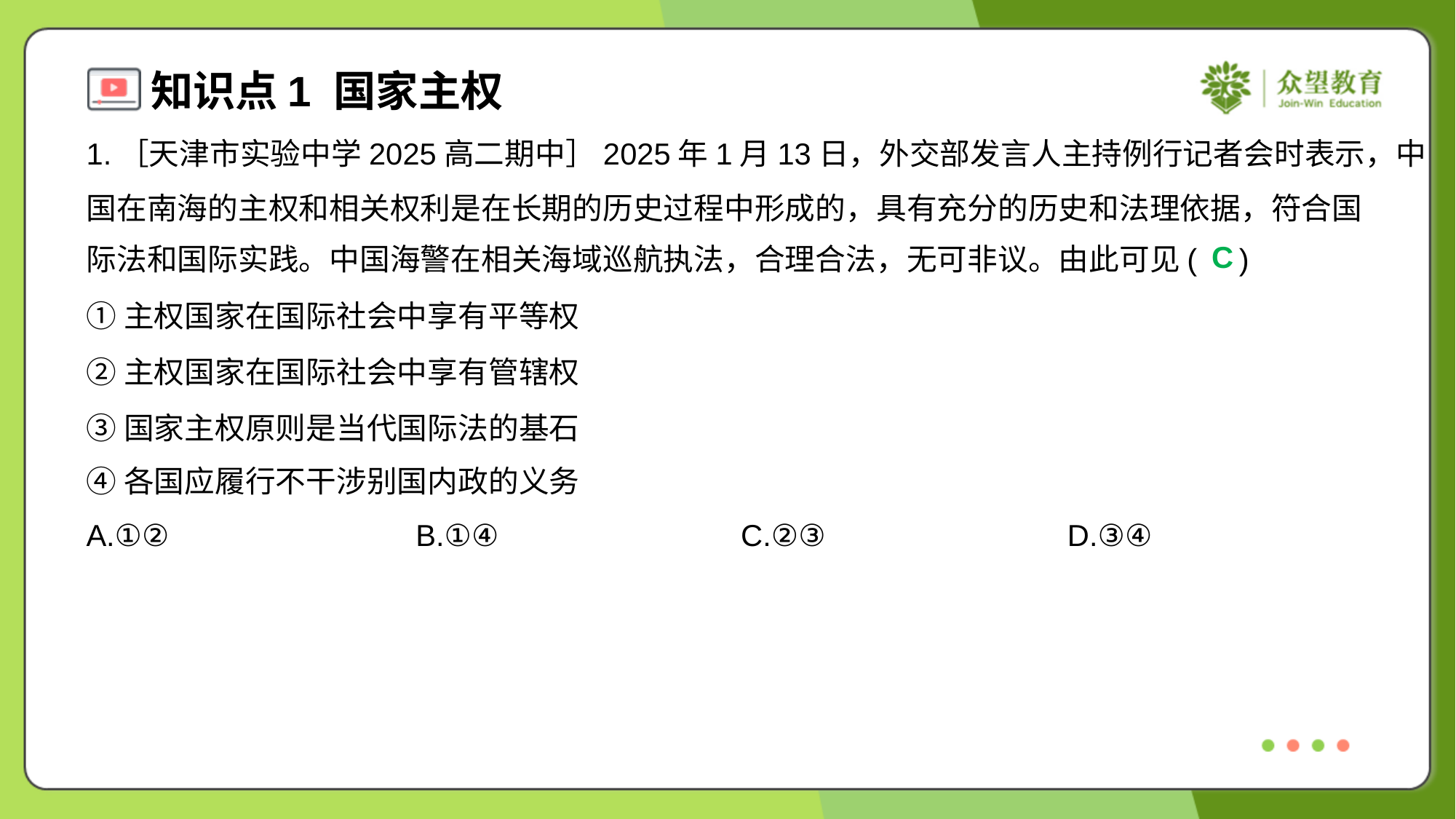

1.［天津市实验中学2025高二期中］2025年1月13日，外交部发言人主持例行记者会时表示，中
国在南海的主权和相关权利是在长期的历史过程中形成的，具有充分的历史和法理依据，符合国
际法和国际实践。中国海警在相关海域巡航执法，合理合法，无可非议。由此可见(     )
C
①主权国家在国际社会中享有平等权
②主权国家在国际社会中享有管辖权
③国家主权原则是当代国际法的基石
④各国应履行不干涉别国内政的义务
A.①②	B.①④	C.②③	D.③④